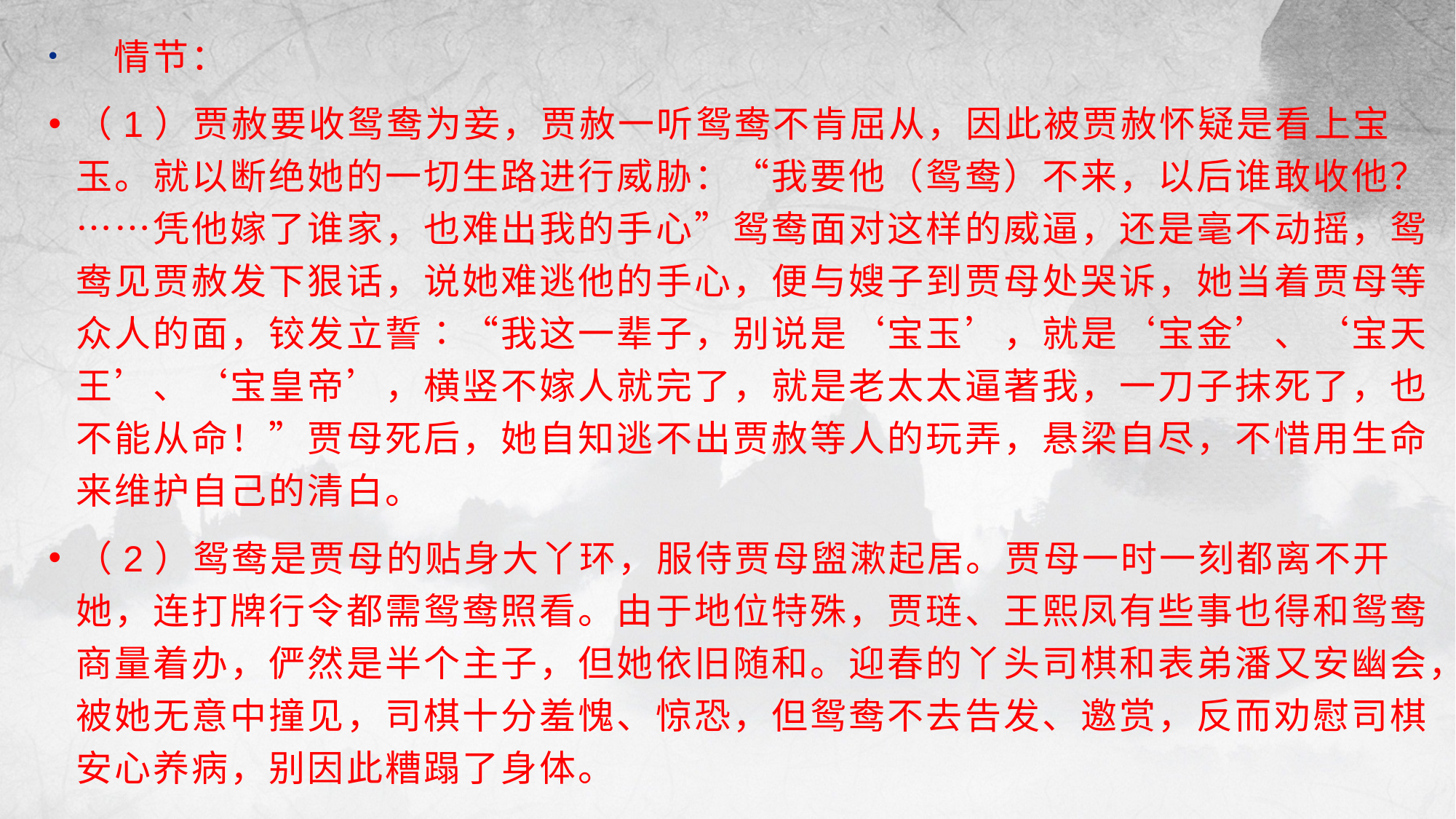

情节：
（1）贾赦要收鸳鸯为妾，贾赦一听鸳鸯不肯屈从，因此被贾赦怀疑是看上宝玉。就以断绝她的一切生路进行威胁：“我要他（鸳鸯）不来，以后谁敢收他？……凭他嫁了谁家，也难出我的手心”鸳鸯面对这样的威逼，还是毫不动摇，鸳鸯见贾赦发下狠话，说她难逃他的手心，便与嫂子到贾母处哭诉，她当着贾母等众人的面，铰发立誓∶“我这一辈子，别说是‘宝玉’，就是‘宝金’、‘宝天王’、‘宝皇帝’，横竖不嫁人就完了，就是老太太逼著我，一刀子抹死了，也不能从命！”贾母死后，她自知逃不出贾赦等人的玩弄，悬梁自尽，不惜用生命来维护自己的清白。
（2）鸳鸯是贾母的贴身大丫环，服侍贾母盥漱起居。贾母一时一刻都离不开她，连打牌行令都需鸳鸯照看。由于地位特殊，贾琏、王熙凤有些事也得和鸳鸯商量着办，俨然是半个主子，但她依旧随和。迎春的丫头司棋和表弟潘又安幽会，被她无意中撞见，司棋十分羞愧、惊恐，但鸳鸯不去告发、邀赏，反而劝慰司棋安心养病，别因此糟蹋了身体。